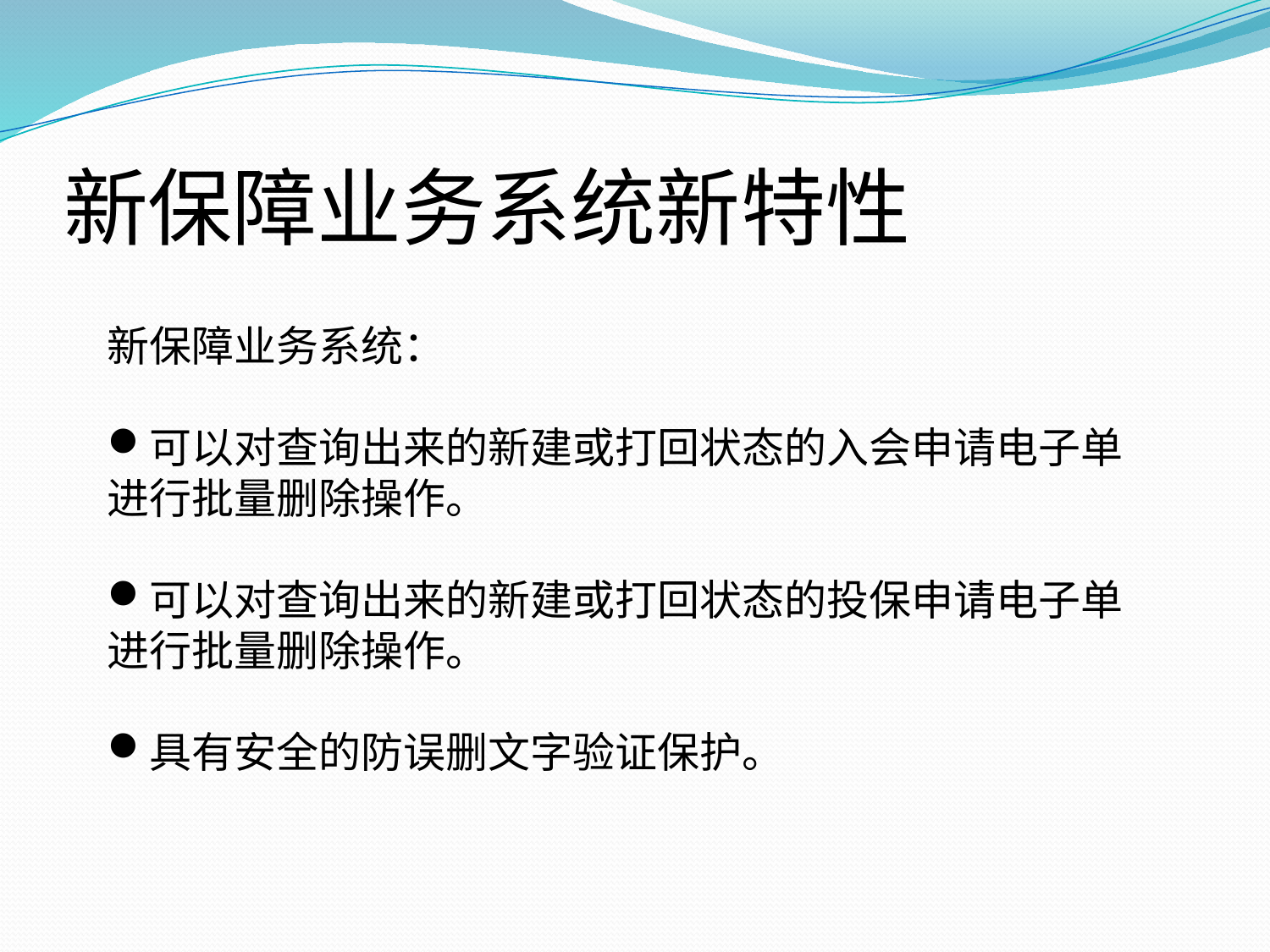

# 新保障业务系统新特性
新保障业务系统：

可以对查询出来的新建或打回状态的入会申请电子单进行批量删除操作。

可以对查询出来的新建或打回状态的投保申请电子单进行批量删除操作。

具有安全的防误删文字验证保护。